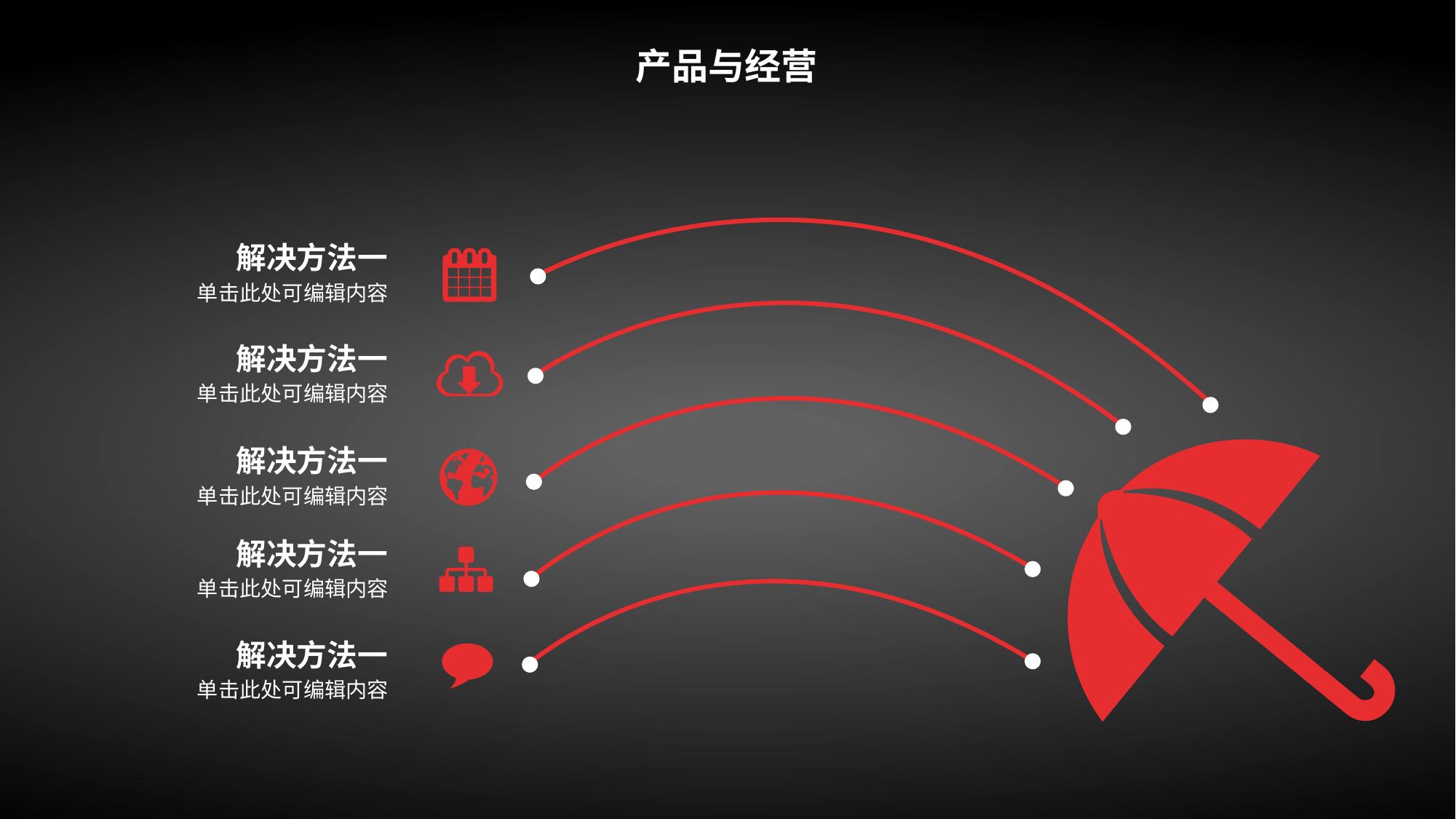

产品与经营

解决方法一

单击此处可编辑内容

解决方法一

单击此处可编辑内容

解决方法一

单击此处可编辑内容

解决方法一

单击此处可编辑内容

解决方法一

单击此处可编辑内容